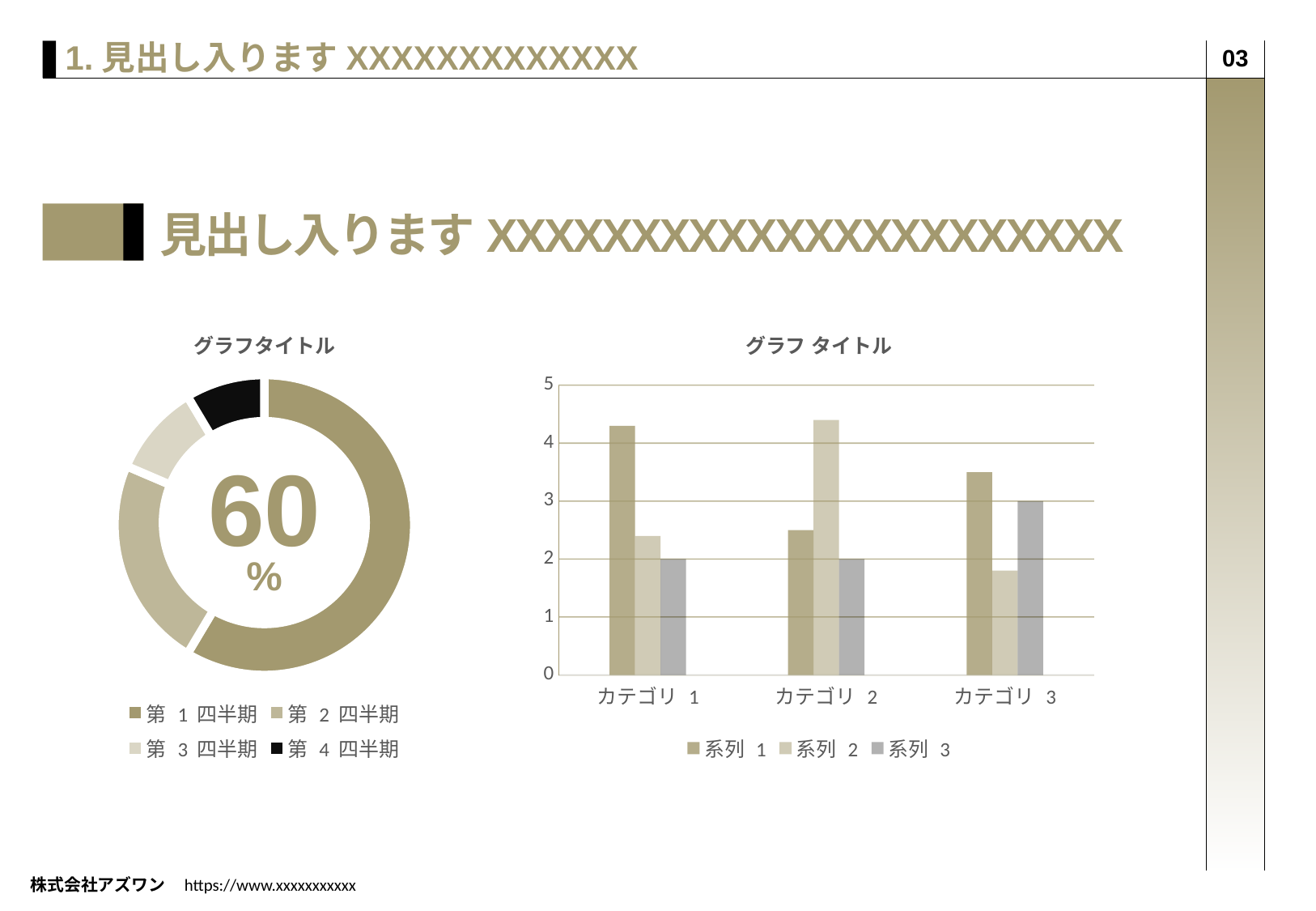

1.見出し入りますXXXXXXXXXXXXX
03

見出し入りますXXXXXXXXXXXXXXXXXXXXXX

### Chart: グラフタイトル

| Category | 列2 |
|---|---|
| 第 1 四半期 | 8.2 |
| 第 2 四半期 | 3.2 |
| 第 3 四半期 | 1.4 |
| 第 4 四半期 | 1.2 |

### Chart: グラフ タイトル

| Category | 系列 1 | 系列 2 | 系列 3 |
|---|---|---|---|
| カテゴリ 1 | 4.3 | 2.4 | 2.0 |
| カテゴリ 2 | 2.5 | 4.4 | 2.0 |
| カテゴリ 3 | 3.5 | 1.8 | 3.0 |
60
%
60
%
株式会社アズワン    https://www.xxxxxxxxxxx